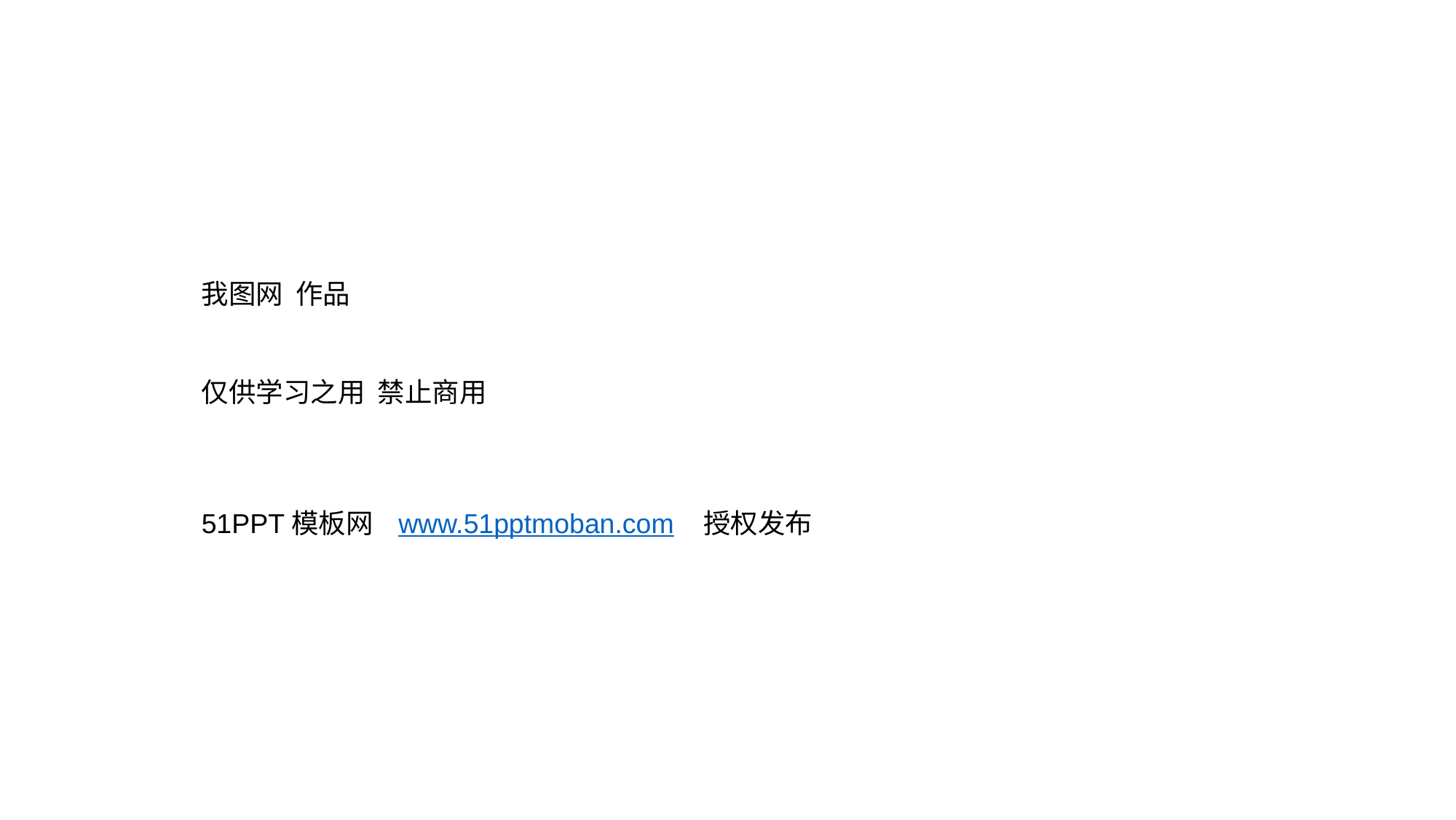

我图网  作品

仅供学习之用  禁止商用

51PPT模板网   www.51pptmoban.com   授权发布